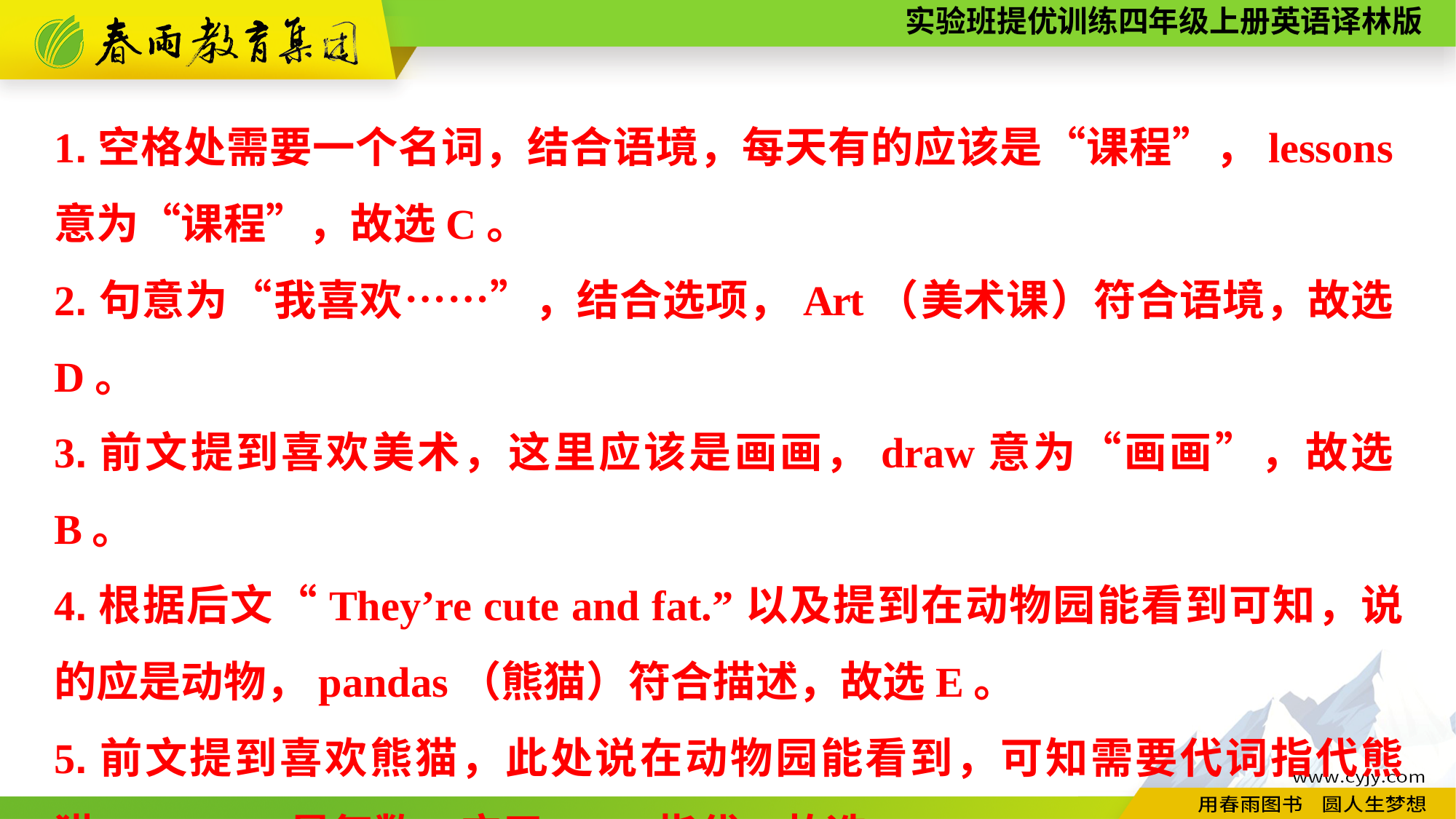

1.空格处需要一个名词，结合语境，每天有的应该是“课程”，lessons意为“课程”，故选C。
2.句意为“我喜欢……”，结合选项，Art（美术课）符合语境，故选D。
3.前文提到喜欢美术，这里应该是画画，draw意为“画画”，故选B。
4.根据后文“They’re cute and fat.”以及提到在动物园能看到可知，说的应是动物，pandas（熊猫）符合描述，故选E。
5.前文提到喜欢熊猫，此处说在动物园能看到，可知需要代词指代熊猫，pandas是复数，应用them指代，故选F。